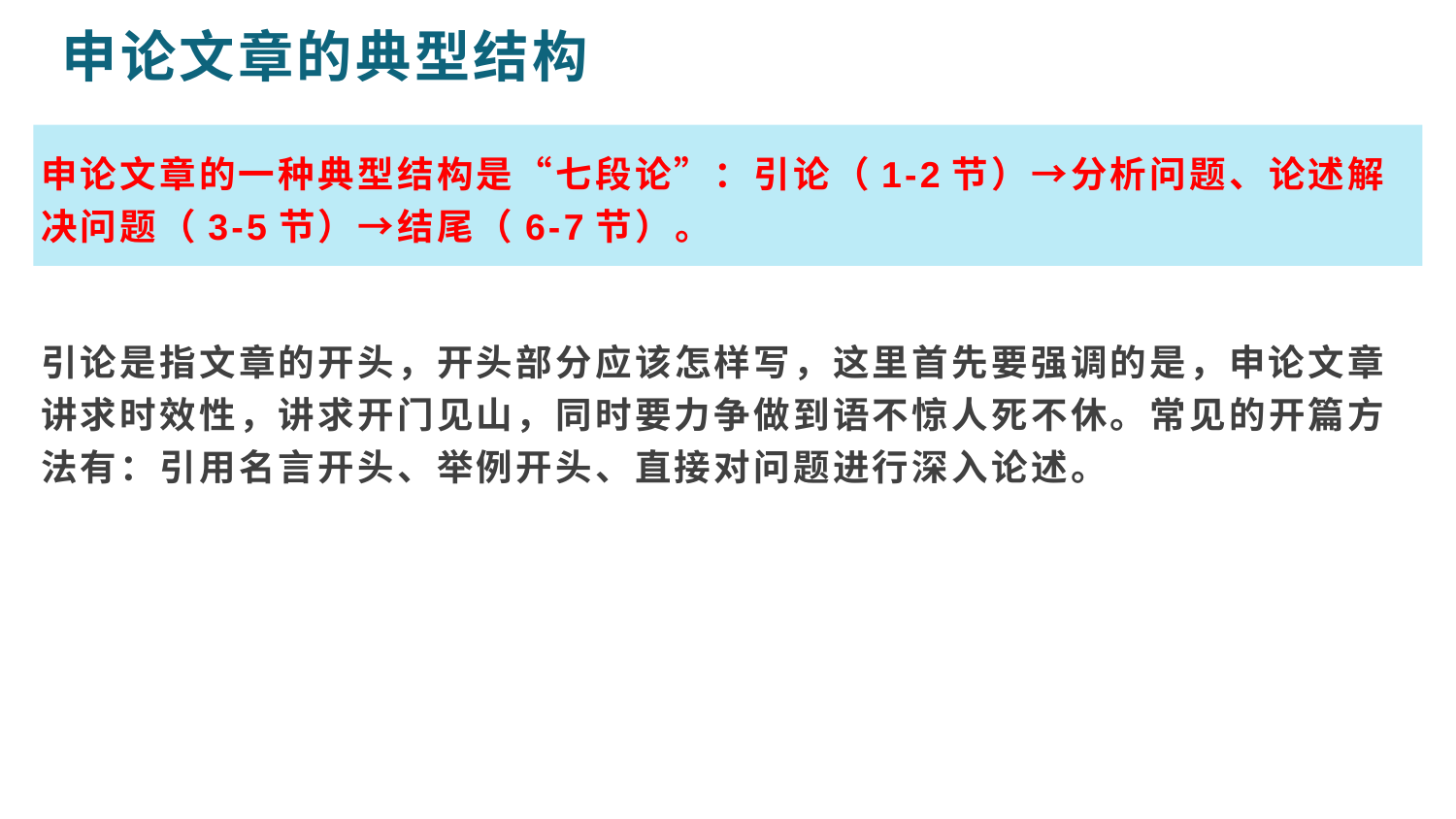

申论文章的典型结构
申论文章的一种典型结构是“七段论”：引论（1-2节）→分析问题、论述解决问题（3-5节）→结尾（6-7节）。
引论是指文章的开头，开头部分应该怎样写，这里首先要强调的是，申论文章讲求时效性，讲求开门见山，同时要力争做到语不惊人死不休。常见的开篇方法有：引用名言开头、举例开头、直接对问题进行深入论述。